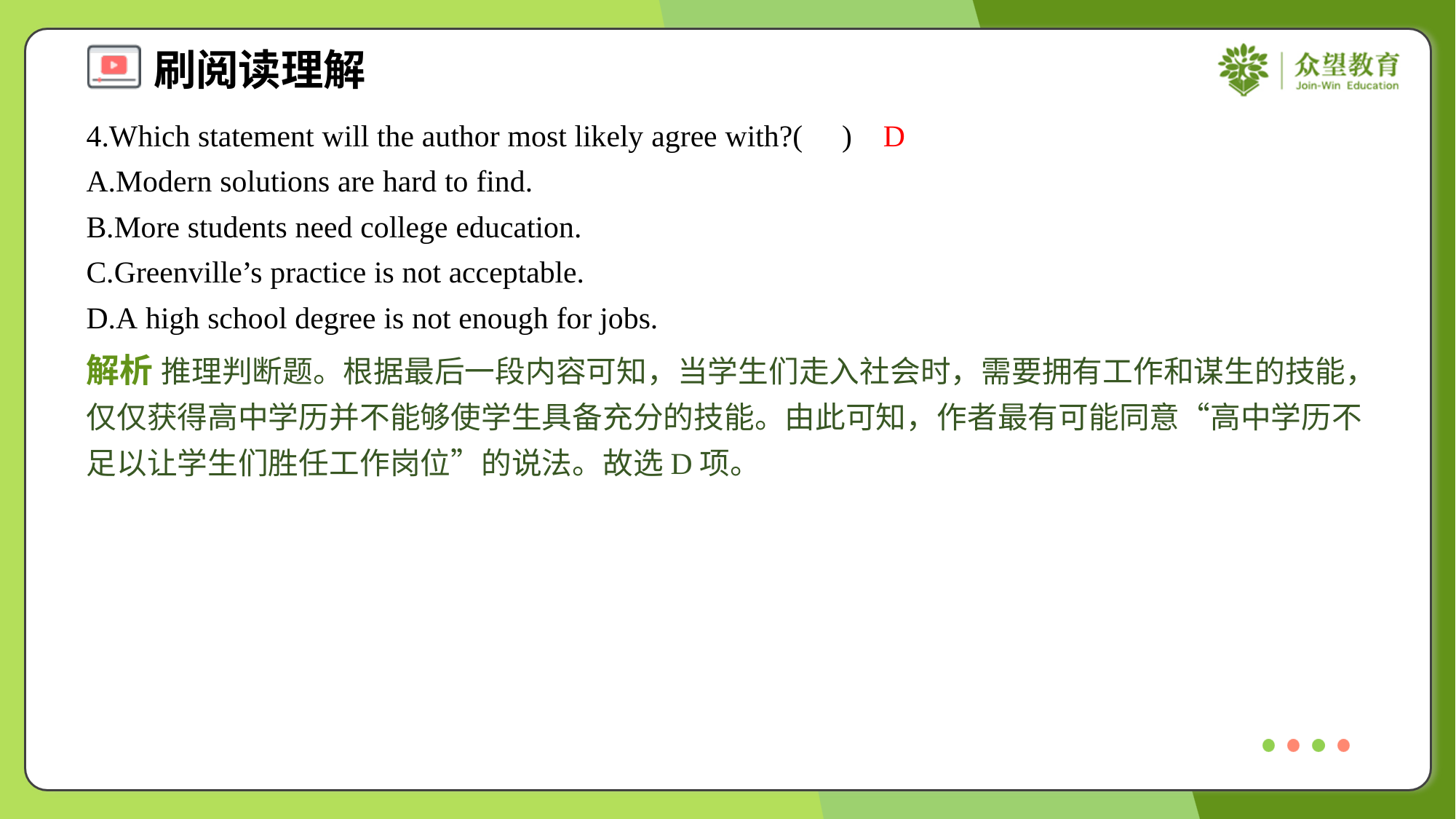

4.Which statement will the author most likely agree with?(     )
D
A.Modern solutions are hard to find.
B.More students need college education.
C.Greenville’s practice is not acceptable.
D.A high school degree is not enough for jobs.
解析 推理判断题。根据最后一段内容可知，当学生们走入社会时，需要拥有工作和谋生的技能，仅仅获得高中学历并不能够使学生具备充分的技能。由此可知，作者最有可能同意“高中学历不足以让学生们胜任工作岗位”的说法。故选D项。